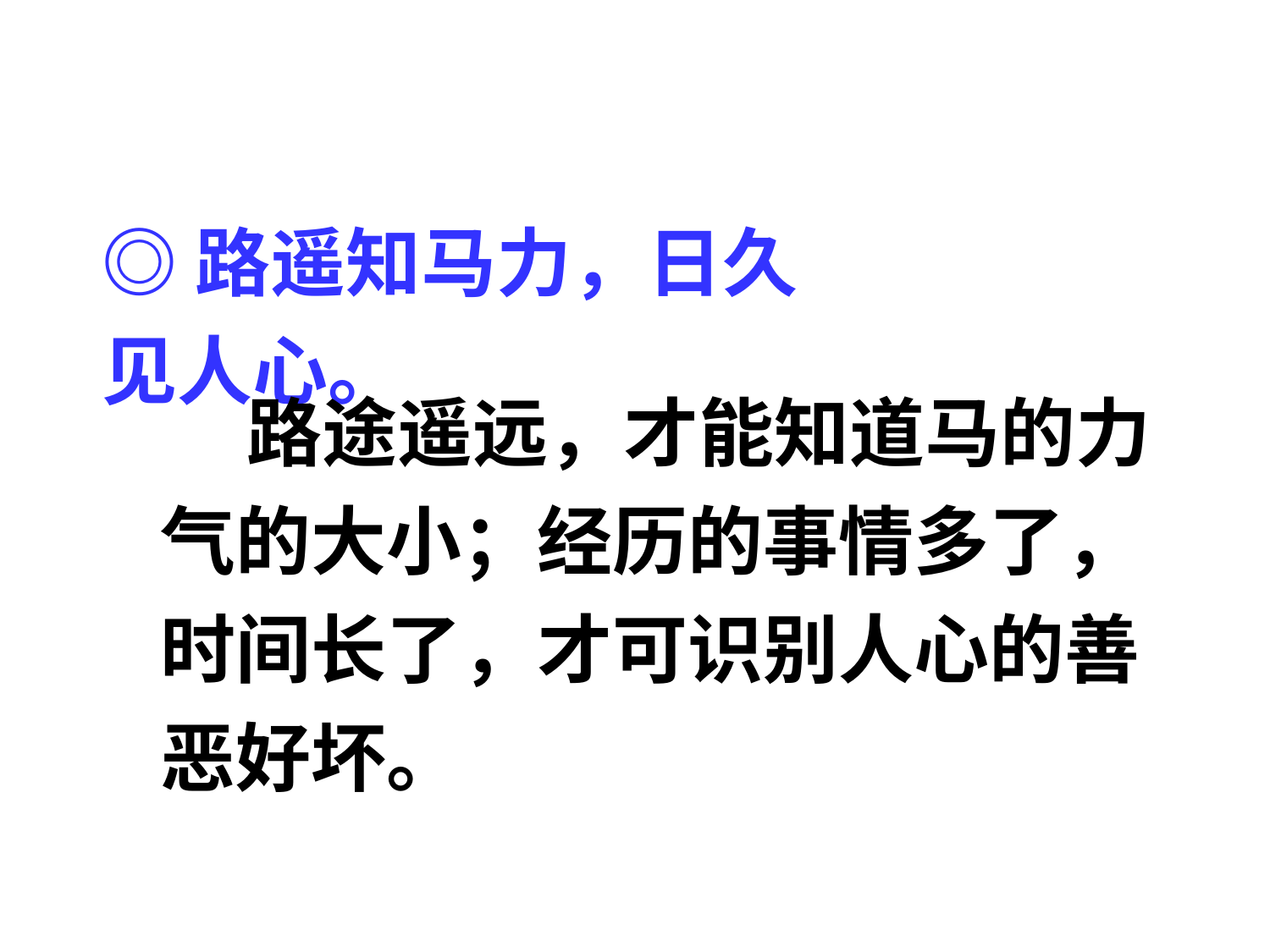

◎路遥知马力，日久见人心。
    路途遥远，才能知道马的力气的大小；经历的事情多了，时间长了，才可识别人心的善恶好坏。